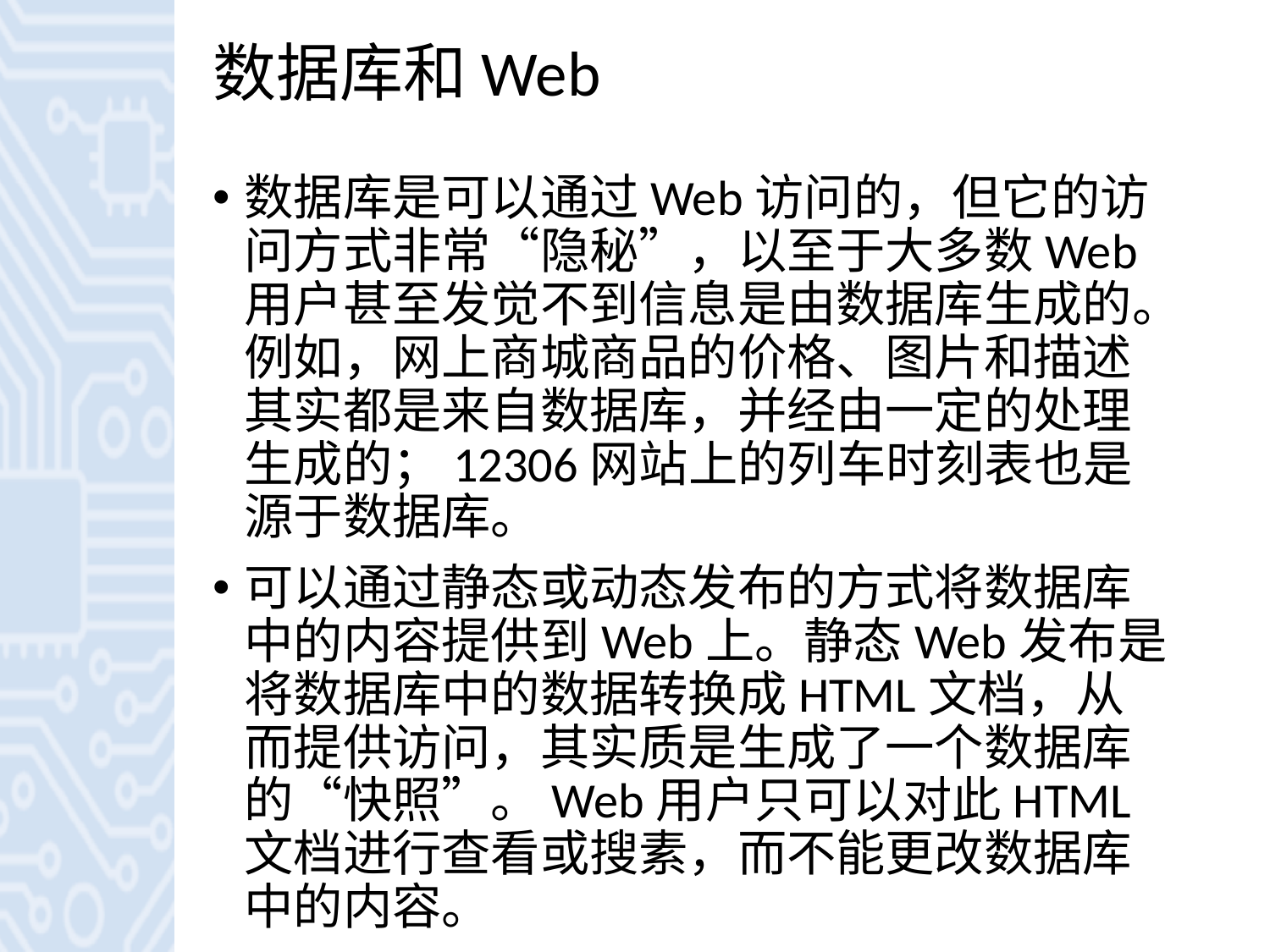

# 数据库和Web
数据库是可以通过Web访问的，但它的访问方式非常“隐秘”，以至于大多数Web用户甚至发觉不到信息是由数据库生成的。例如，网上商城商品的价格、图片和描述其实都是来自数据库，并经由一定的处理生成的；12306网站上的列车时刻表也是源于数据库。
可以通过静态或动态发布的方式将数据库中的内容提供到Web上。静态Web发布是将数据库中的数据转换成HTML文档，从而提供访问，其实质是生成了一个数据库的“快照”。Web用户只可以对此HTML文档进行查看或搜素，而不能更改数据库中的内容。